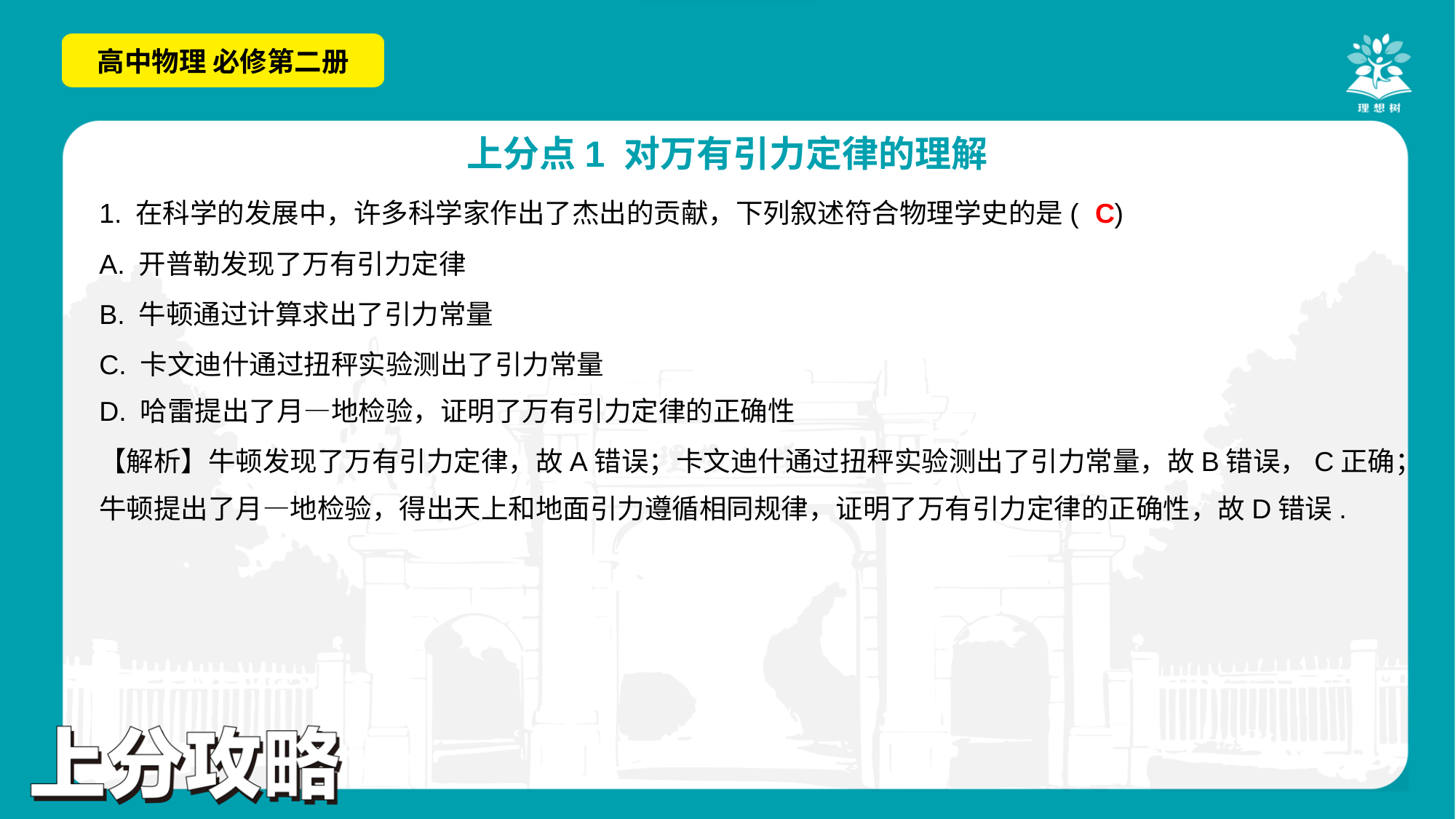

C
1. 在科学的发展中，许多科学家作出了杰出的贡献，下列叙述符合物理学史的是(     )
A. 开普勒发现了万有引力定律
B. 牛顿通过计算求出了引力常量
C. 卡文迪什通过扭秤实验测出了引力常量
D. 哈雷提出了月—地检验，证明了万有引力定律的正确性
【解析】牛顿发现了万有引力定律，故A错误；卡文迪什通过扭秤实验测出了引力常量，故B错误，C正确；
牛顿提出了月—地检验，得出天上和地面引力遵循相同规律，证明了万有引力定律的正确性，故D错误.